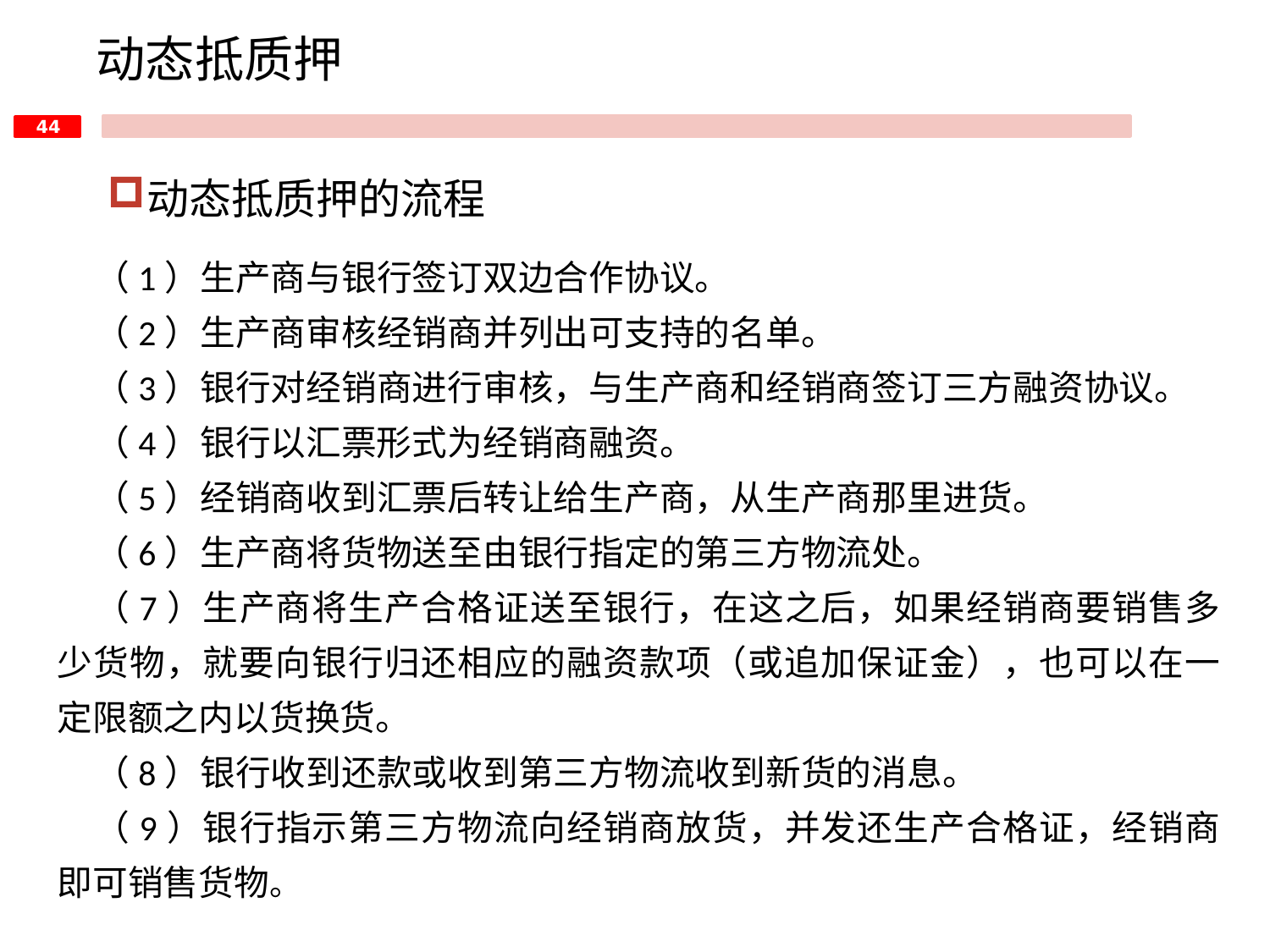

动态抵质押
44
动态抵质押的流程
（1）生产商与银行签订双边合作协议。
（2）生产商审核经销商并列出可支持的名单。
（3）银行对经销商进行审核，与生产商和经销商签订三方融资协议。
（4）银行以汇票形式为经销商融资。
（5）经销商收到汇票后转让给生产商，从生产商那里进货。
（6）生产商将货物送至由银行指定的第三方物流处。
（7）生产商将生产合格证送至银行，在这之后，如果经销商要销售多少货物，就要向银行归还相应的融资款项（或追加保证金），也可以在一定限额之内以货换货。
（8）银行收到还款或收到第三方物流收到新货的消息。
（9）银行指示第三方物流向经销商放货，并发还生产合格证，经销商即可销售货物。